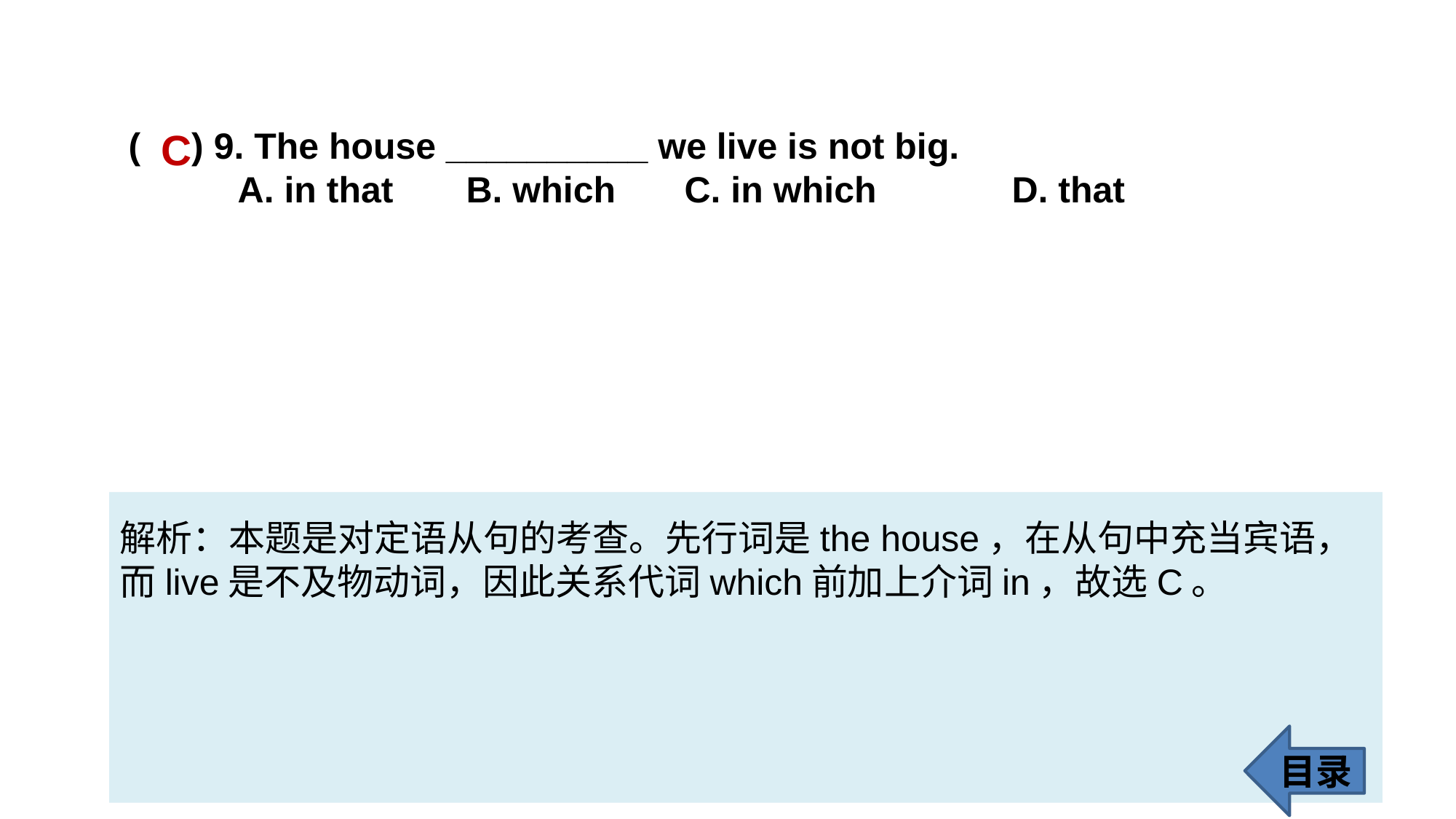

(     ) 9. The house __________ we live is not big.
	A. in that	 B. which	 C. in which		 D. that
C

解析：本题是对定语从句的考查。先行词是the house，在从句中充当宾语，而live是不及物动词，因此关系代词which前加上介词in，故选C。
目录
68